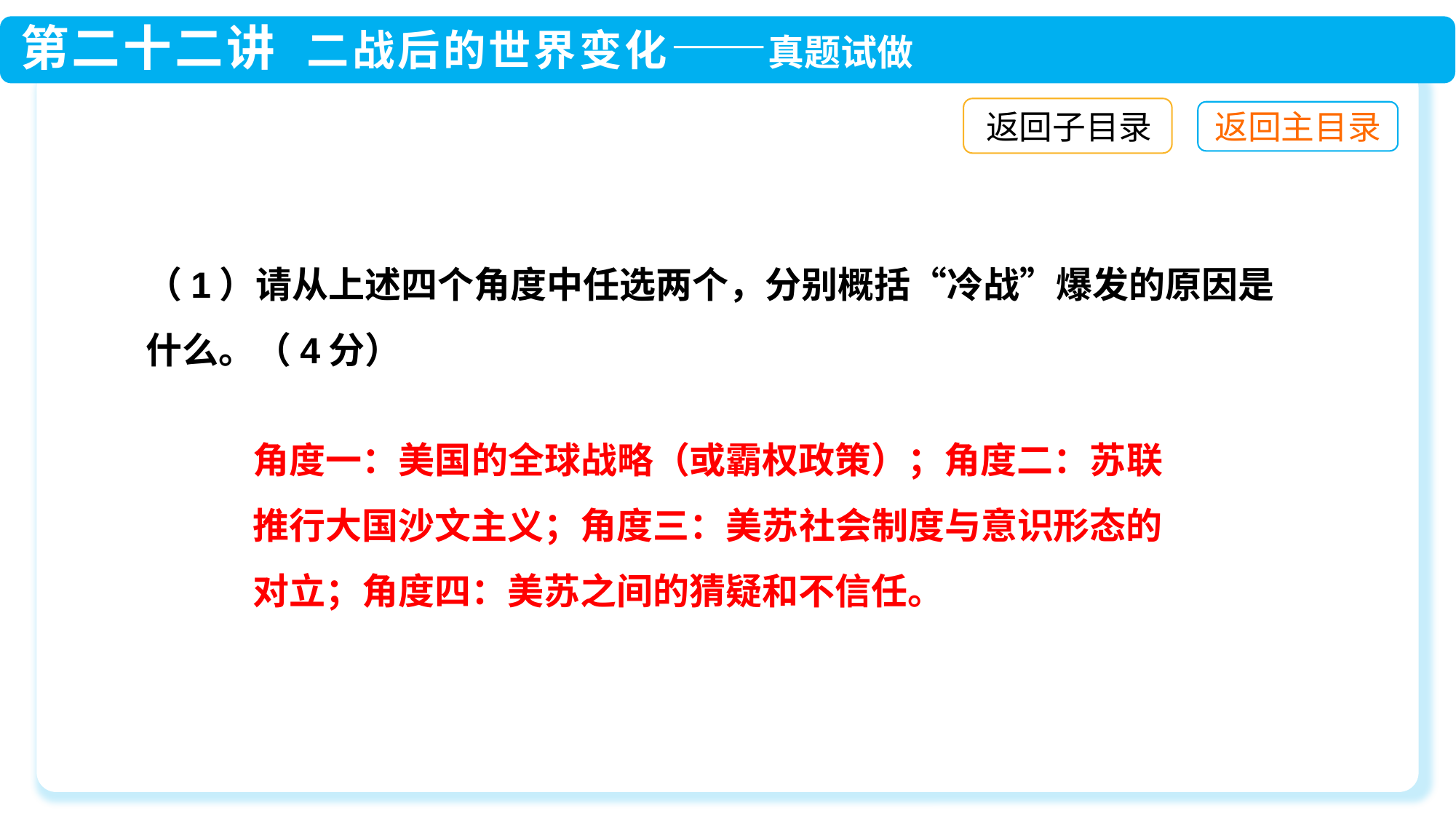

返回子目录
（1）请从上述四个角度中任选两个，分别概括“冷战”爆发的原因是什么。（4分）
角度一：美国的全球战略（或霸权政策）；角度二：苏联推行大国沙文主义；角度三：美苏社会制度与意识形态的对立；角度四：美苏之间的猜疑和不信任。